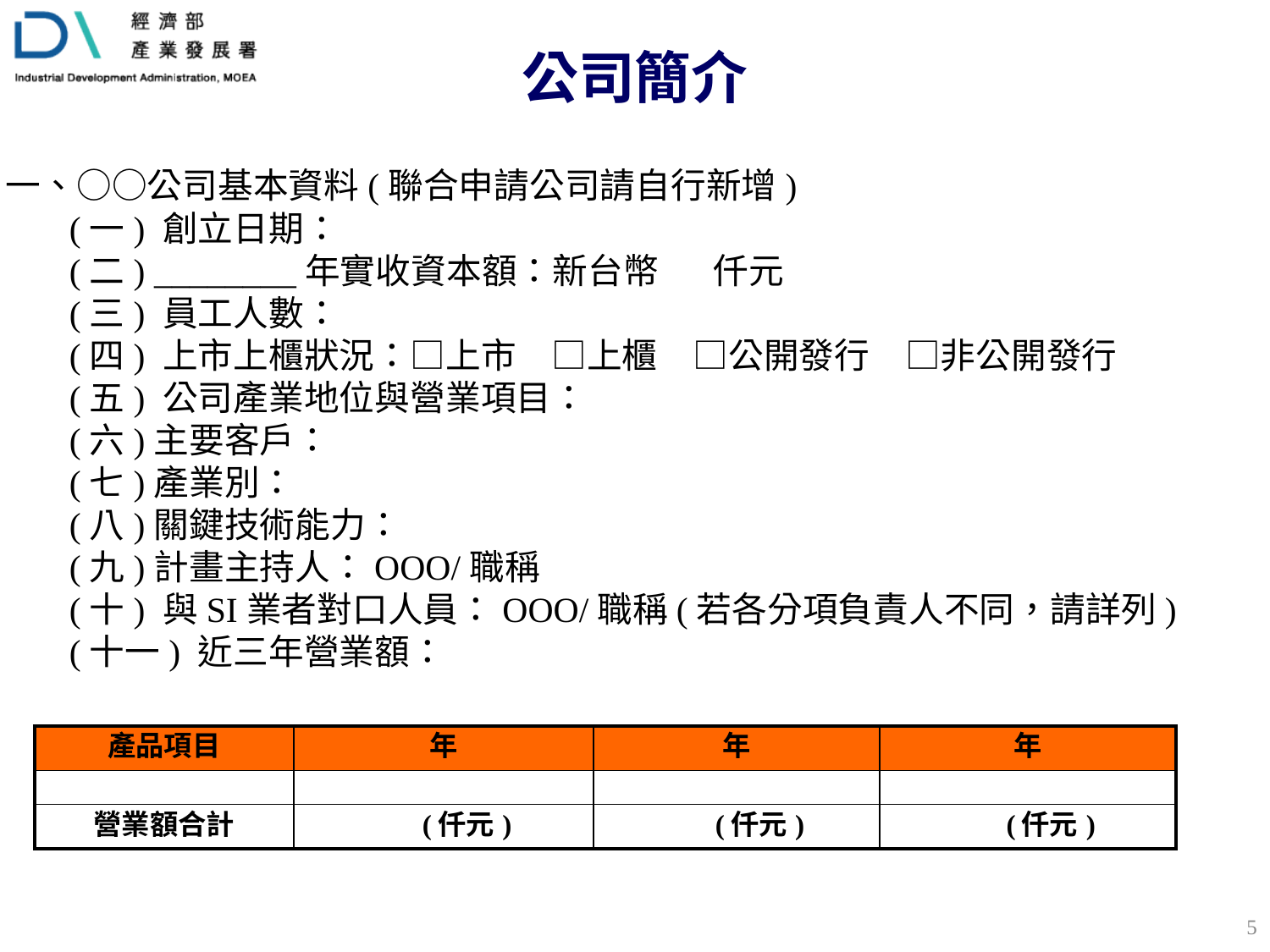

# 公司簡介
一、○○公司基本資料(聯合申請公司請自行新增)
(一) 創立日期：
(二) ________年實收資本額：新台幣       仟元
(三) 員工人數：
(四) 上市上櫃狀況：□上市　□上櫃　□公開發行　□非公開發行
(五) 公司產業地位與營業項目：
(六)主要客戶：
(七)產業別：
(八)關鍵技術能力：
(九)計畫主持人：OOO/職稱
(十) 與SI業者對口人員：OOO/職稱(若各分項負責人不同，請詳列)
(十一) 近三年營業額：
| 產品項目 | 年 | 年 | 年 |
| --- | --- | --- | --- |
|  |  |  |  |
| 營業額合計 | (仟元) | (仟元) | (仟元) |
5